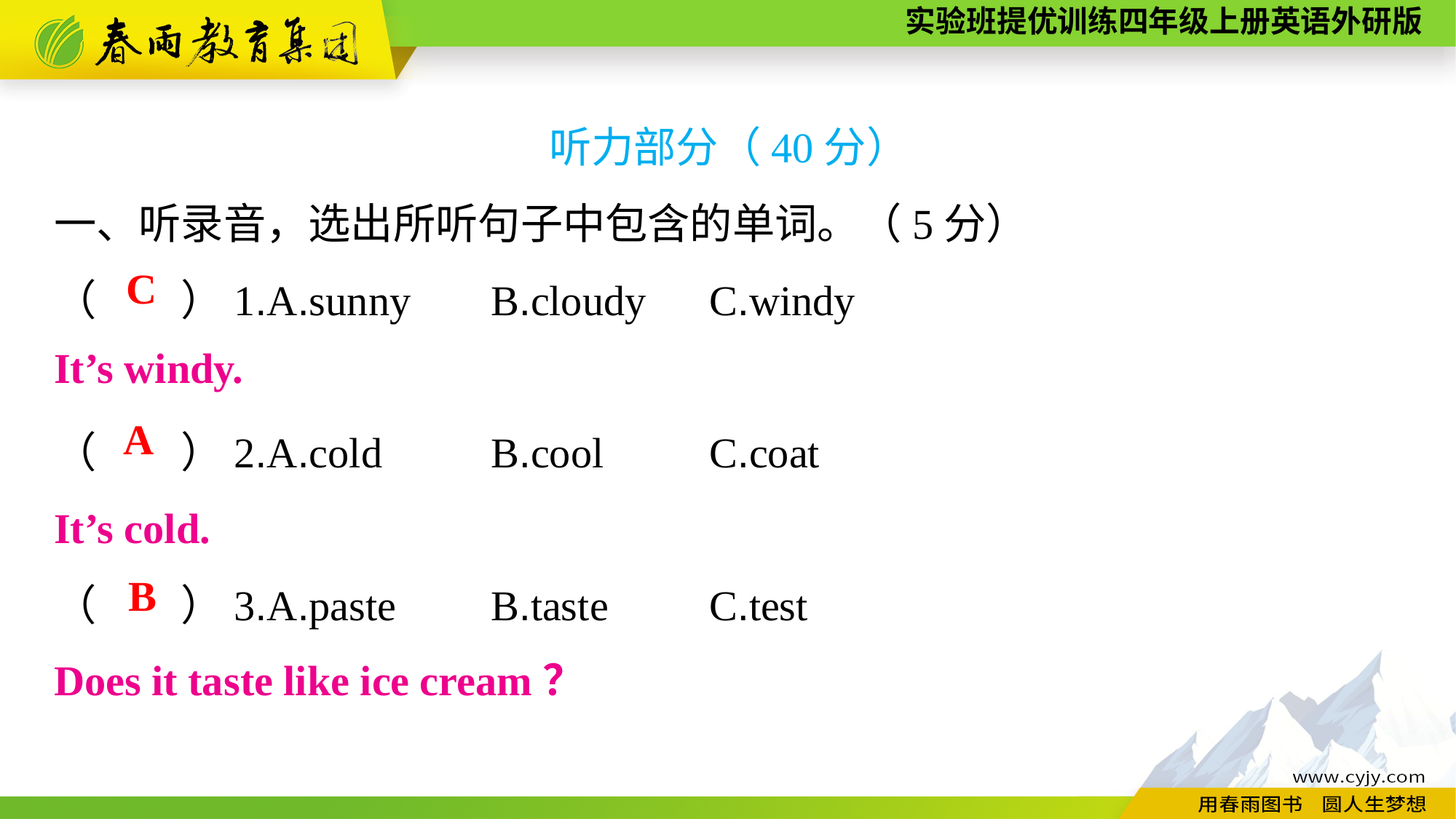

听力部分（40分）
一、听录音，选出所听句子中包含的单词。（5分）
（　　）1.A.sunny	B.cloudy	C.windy

（　　）2.A.cold	B.cool	C.coat

（　　）3.A.paste	B.taste	C.test

C
It’s windy.
A
It’s cold.
B
Does it taste like ice cream？